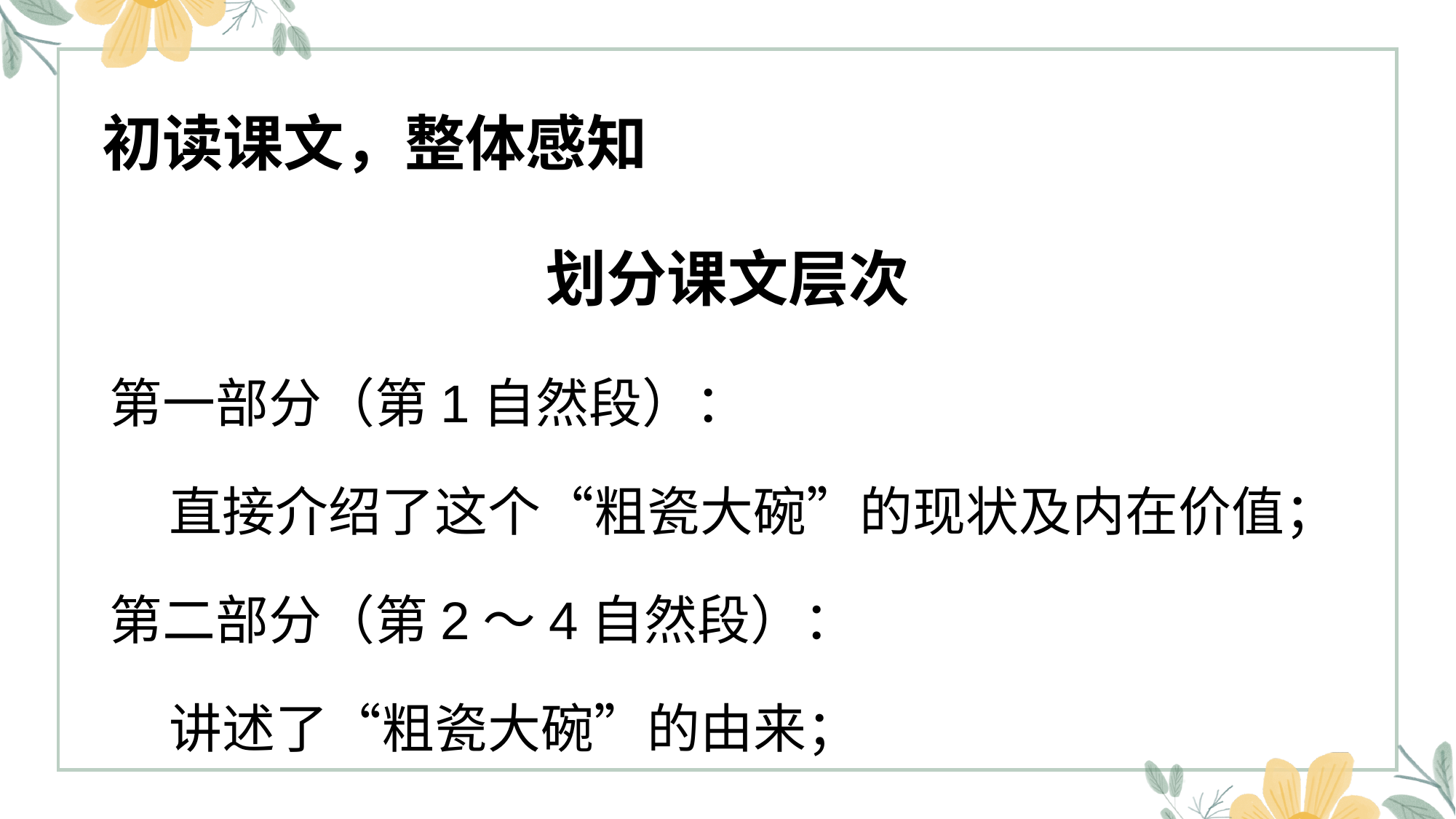

初读课文，整体感知
划分课文层次
第一部分（第1自然段）：
    直接介绍了这个“粗瓷大碗”的现状及内在价值；
第二部分（第2～4自然段）：
    讲述了“粗瓷大碗”的由来；